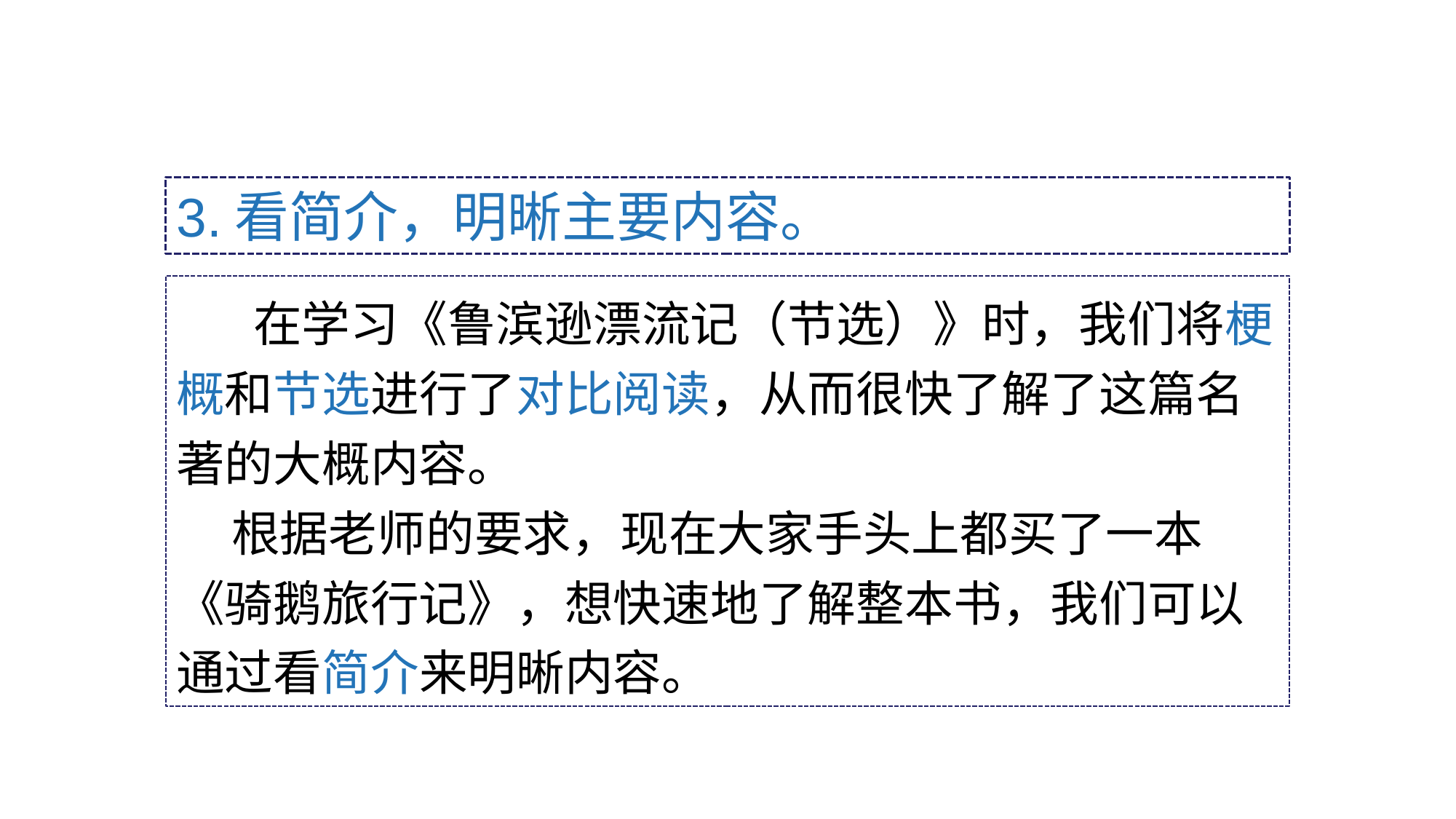

3.看简介，明晰主要内容。
      在学习《鲁滨逊漂流记（节选）》时，我们将梗概和节选进行了对比阅读，从而很快了解了这篇名著的大概内容。
    根据老师的要求，现在大家手头上都买了一本《骑鹅旅行记》，想快速地了解整本书，我们可以通过看简介来明晰内容。